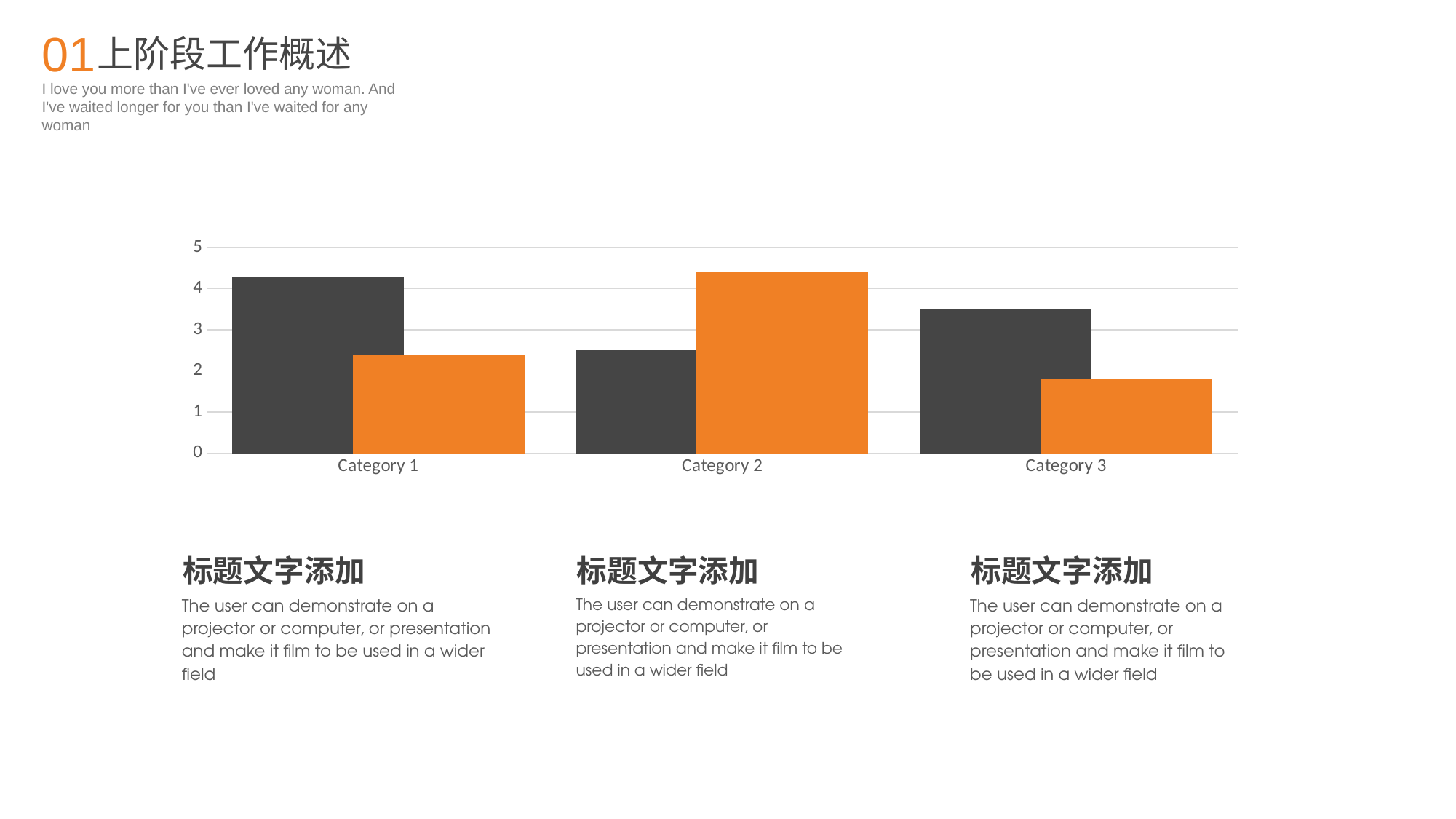

01
上阶段工作概述
I love you more than I've ever loved any woman. And I've waited longer for you than I've waited for any woman

### Chart

| Category | series 1 | series 2 |
|---|---|---|
| Category 1 | 4.3 | 2.4 |
| Category 2 | 2.5 | 4.4 |
| Category 3 | 3.5 | 1.8 |
标题文字添加
The user can demonstrate on a projector or computer, or presentation and make it film to be used in a wider field
标题文字添加
The user can demonstrate on a projector or computer, or presentation and make it film to be used in a wider field
标题文字添加
The user can demonstrate on a projector or computer, or presentation and make it film to be used in a wider field